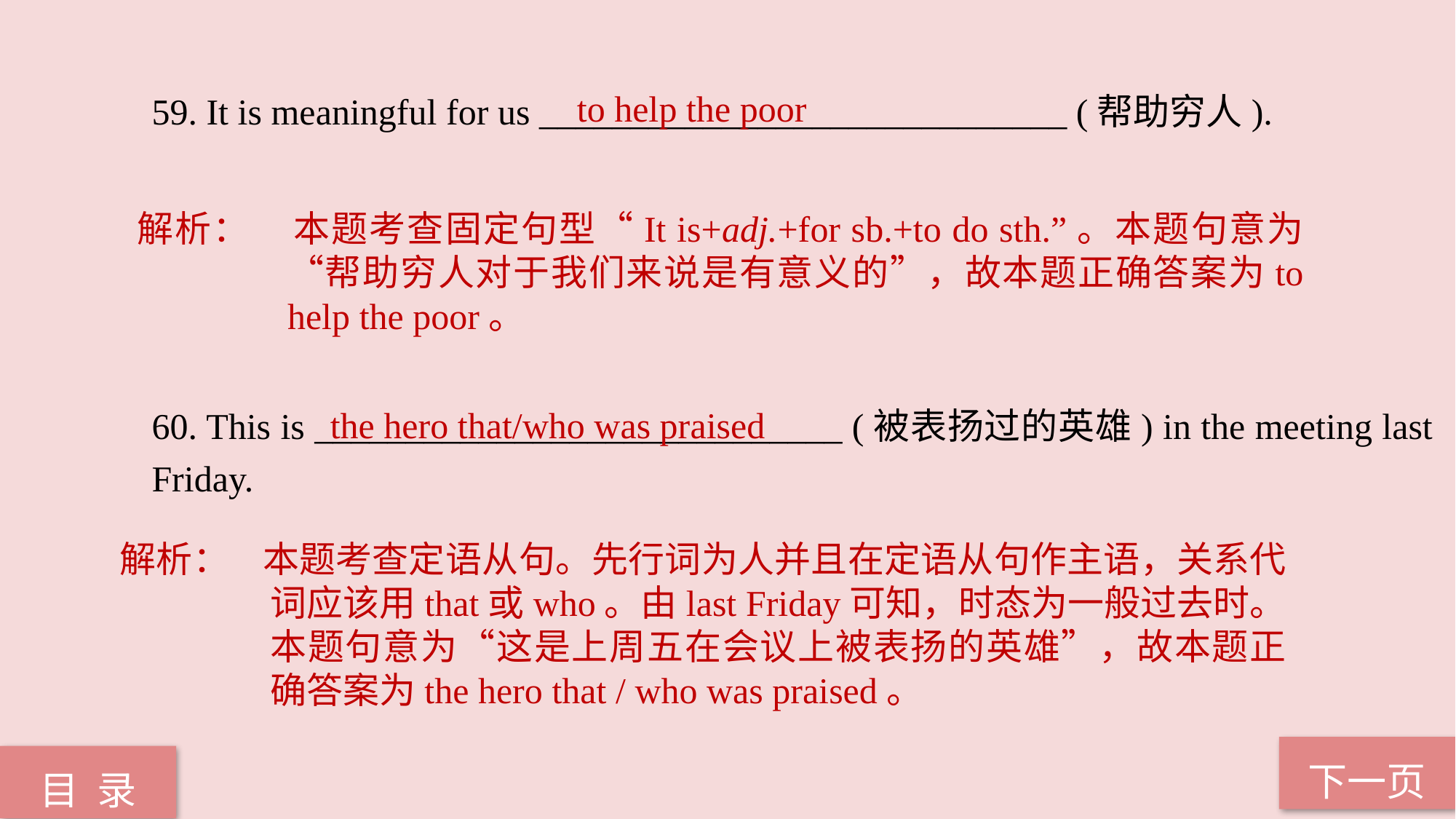

to help the poor
59. It is meaningful for us _____________________________ (帮助穷人).

60. This is _____________________________ (被表扬过的英雄) in the meeting last Friday.
解析：	本题考查固定句型“It is+adj.+for sb.+to do sth.”。本题句意为“帮助穷人对于我们来说是有意义的”，故本题正确答案为to help the poor。
  the hero that/who was praised
解析：    本题考查定语从句。先行词为人并且在定语从句作主语，关系代词应该用that或who。由last Friday可知，时态为一般过去时。本题句意为“这是上周五在会议上被表扬的英雄”，故本题正确答案为the hero that / who was praised。
下一页